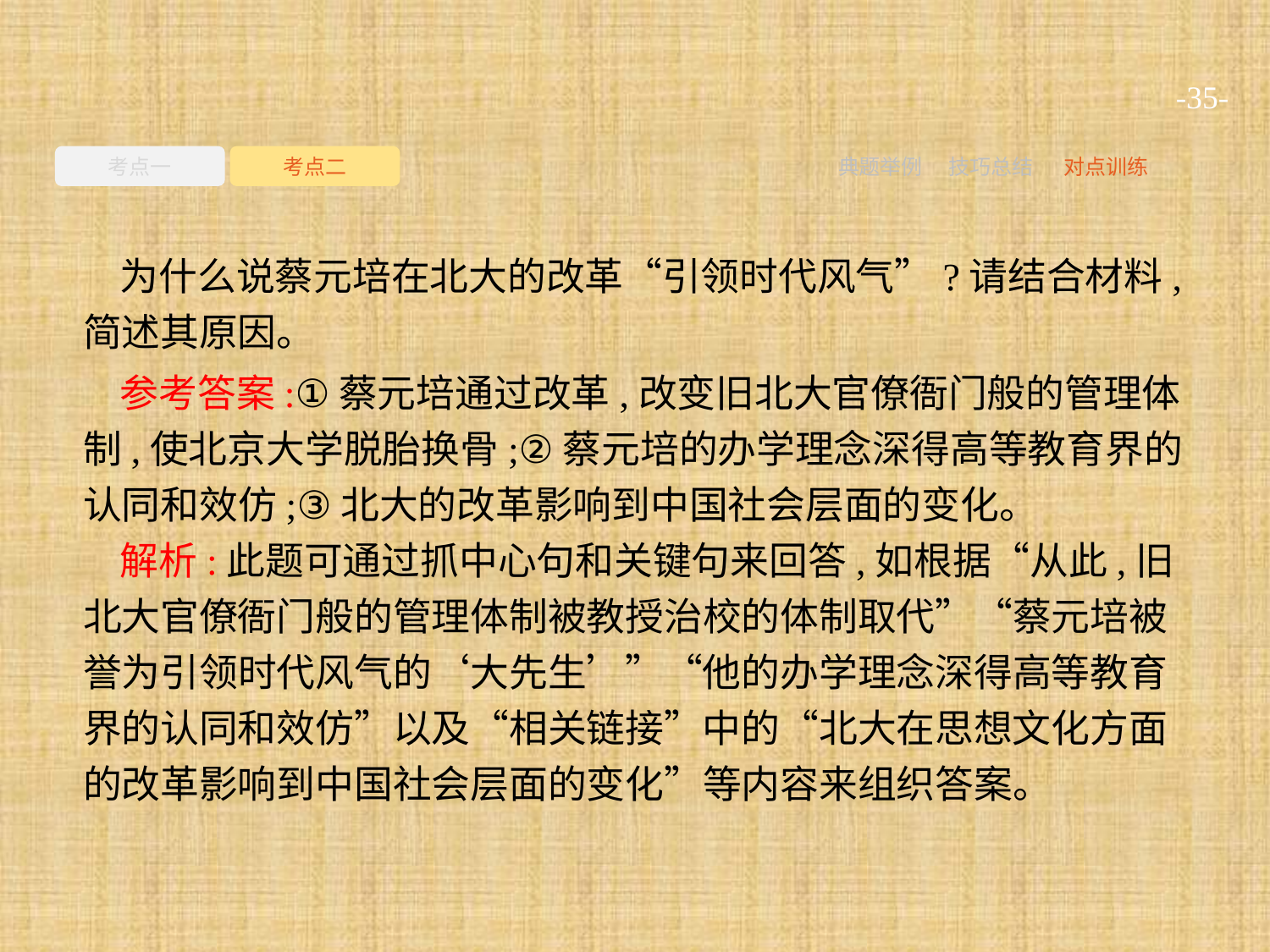

-35-
考点一
考点二
典题举例
技巧总结
对点训练
为什么说蔡元培在北大的改革“引领时代风气”?请结合材料,简述其原因。
参考答案:①蔡元培通过改革,改变旧北大官僚衙门般的管理体制,使北京大学脱胎换骨;②蔡元培的办学理念深得高等教育界的认同和效仿;③北大的改革影响到中国社会层面的变化。
解析:此题可通过抓中心句和关键句来回答,如根据“从此,旧北大官僚衙门般的管理体制被教授治校的体制取代”“蔡元培被誉为引领时代风气的‘大先生’”“他的办学理念深得高等教育界的认同和效仿”以及“相关链接”中的“北大在思想文化方面的改革影响到中国社会层面的变化”等内容来组织答案。